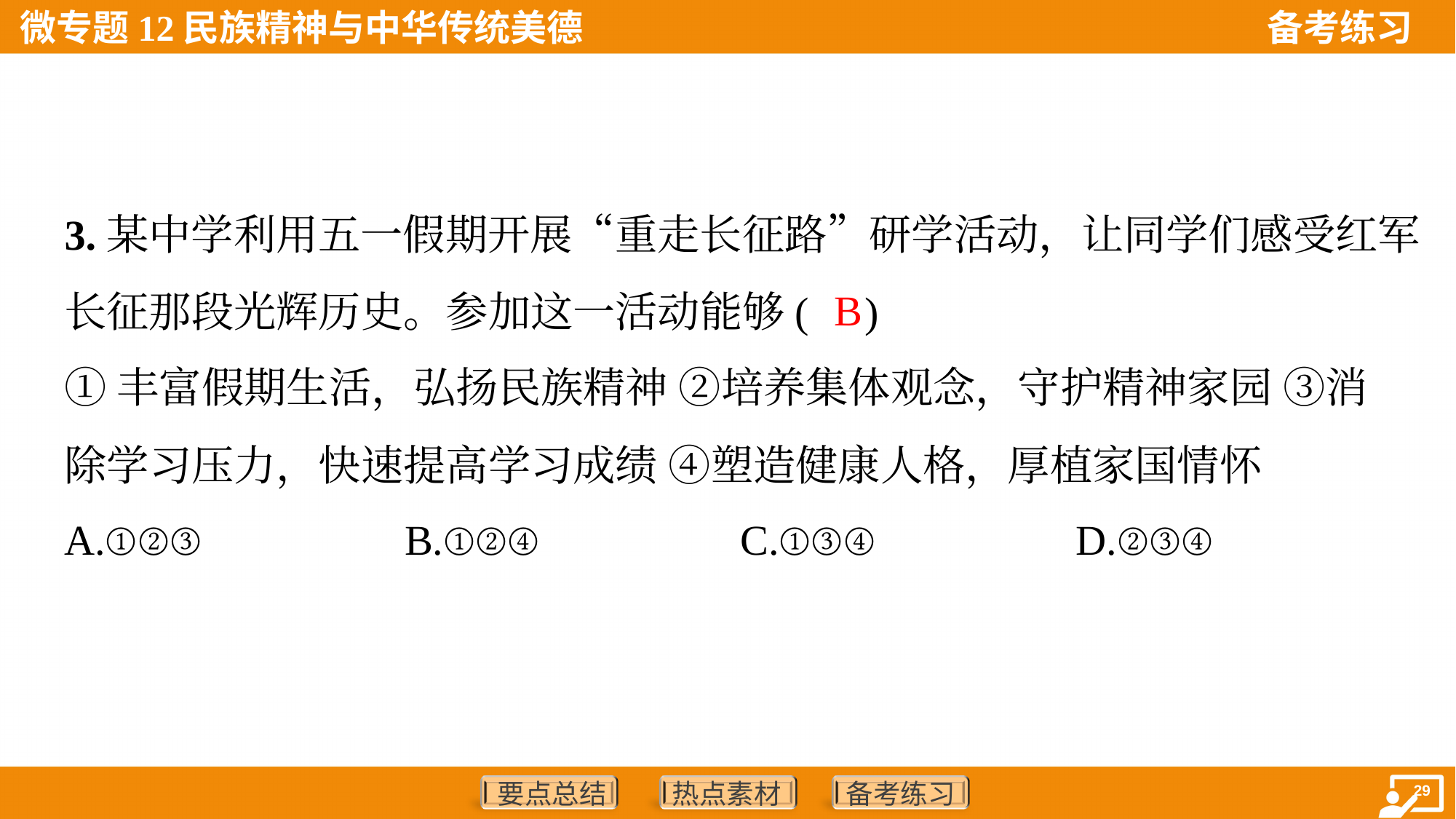

3.某中学利用五一假期开展“重走长征路”研学活动，让同学们感受红军
长征那段光辉历史。参加这一活动能够(     )
B
①丰富假期生活，弘扬民族精神 ②培养集体观念，守护精神家园 ③消
除学习压力，快速提高学习成绩 ④塑造健康人格，厚植家国情怀
A.①②③	B.①②④	C.①③④	D.②③④